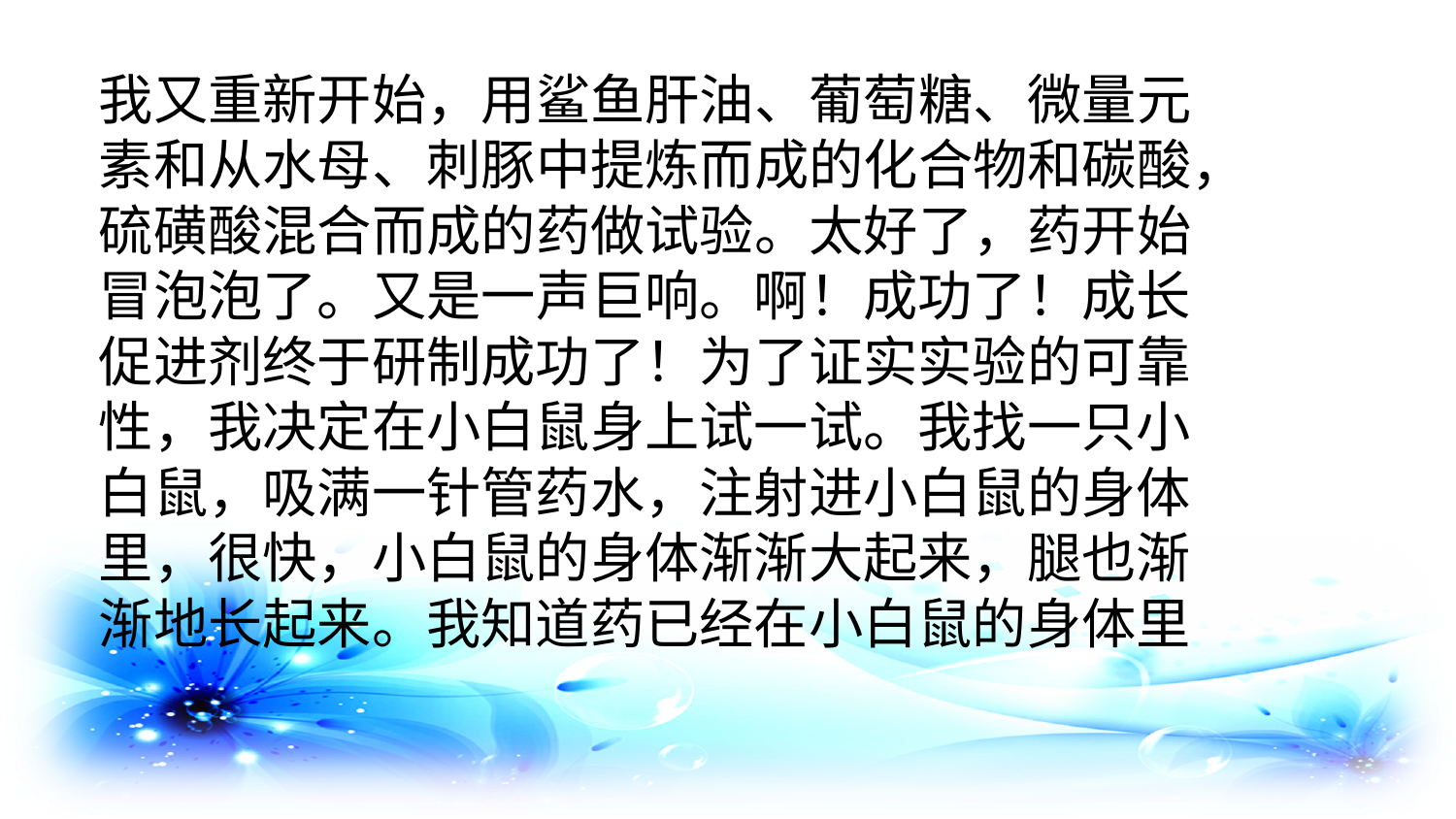

我又重新开始，用鲨鱼肝油、葡萄糖、微量元素和从水母、刺豚中提炼而成的化合物和碳酸，硫磺酸混合而成的药做试验。太好了，药开始冒泡泡了。又是一声巨响。啊！成功了！成长促进剂终于研制成功了！为了证实实验的可靠性，我决定在小白鼠身上试一试。我找一只小白鼠，吸满一针管药水，注射进小白鼠的身体里，很快，小白鼠的身体渐渐大起来，腿也渐渐地长起来。我知道药已经在小白鼠的身体里